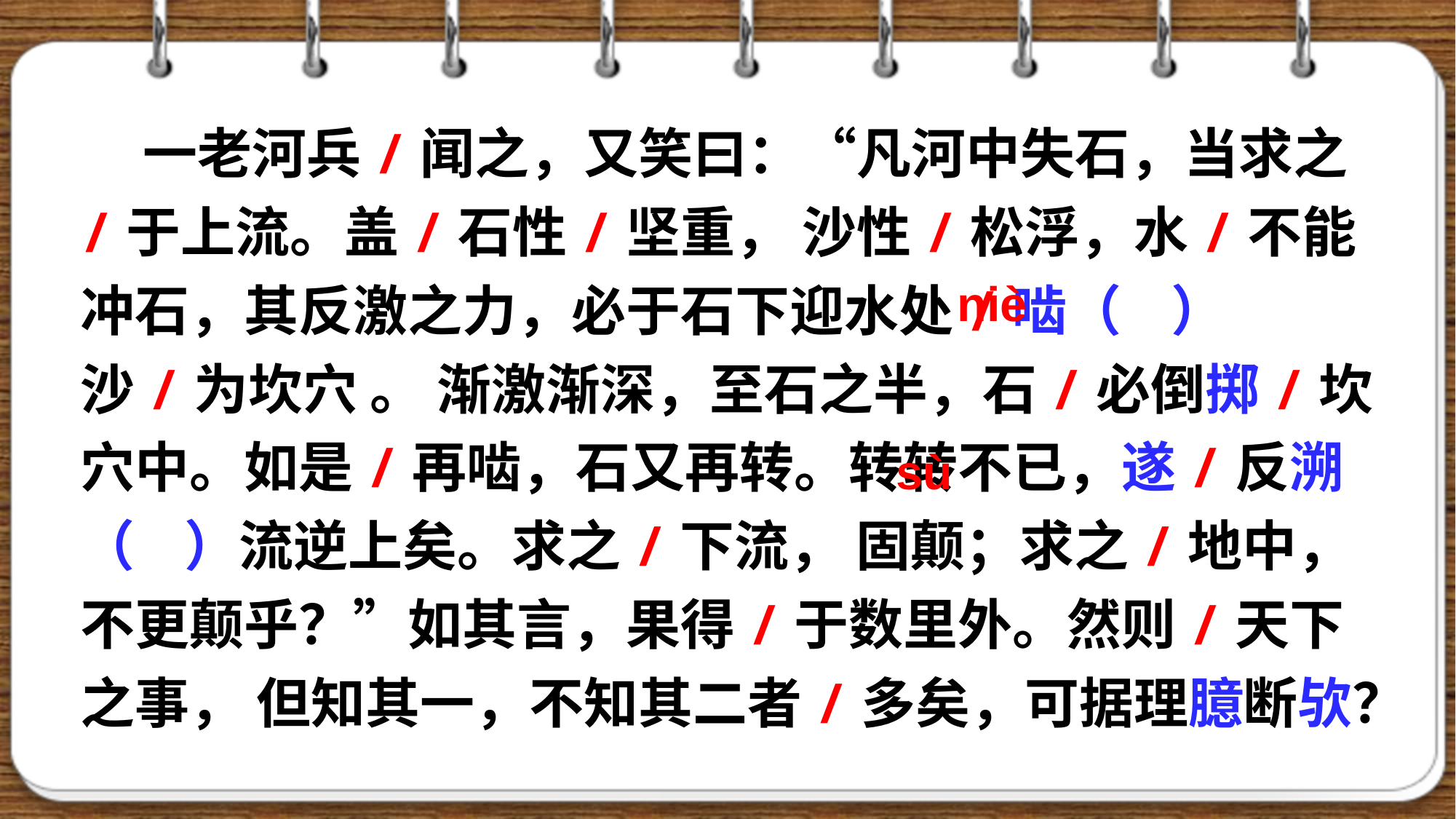

一老河兵/闻之，又笑曰：“凡河中失石，当求之/于上流。盖/石性/坚重， 沙性/松浮，水/不能冲石，其反激之力，必于石下迎水处/啮（    ）沙/为坎穴 。 渐激渐深，至石之半，石/必倒掷/坎穴中。如是/再啮，石又再转。转转不已，遂/反溯（    ）流逆上矣。求之/下流， 固颠；求之/地中，不更颠乎？”如其言，果得/于数里外。然则/天下之事， 但知其一，不知其二者/多矣，可据理臆断欤？
niè
sù